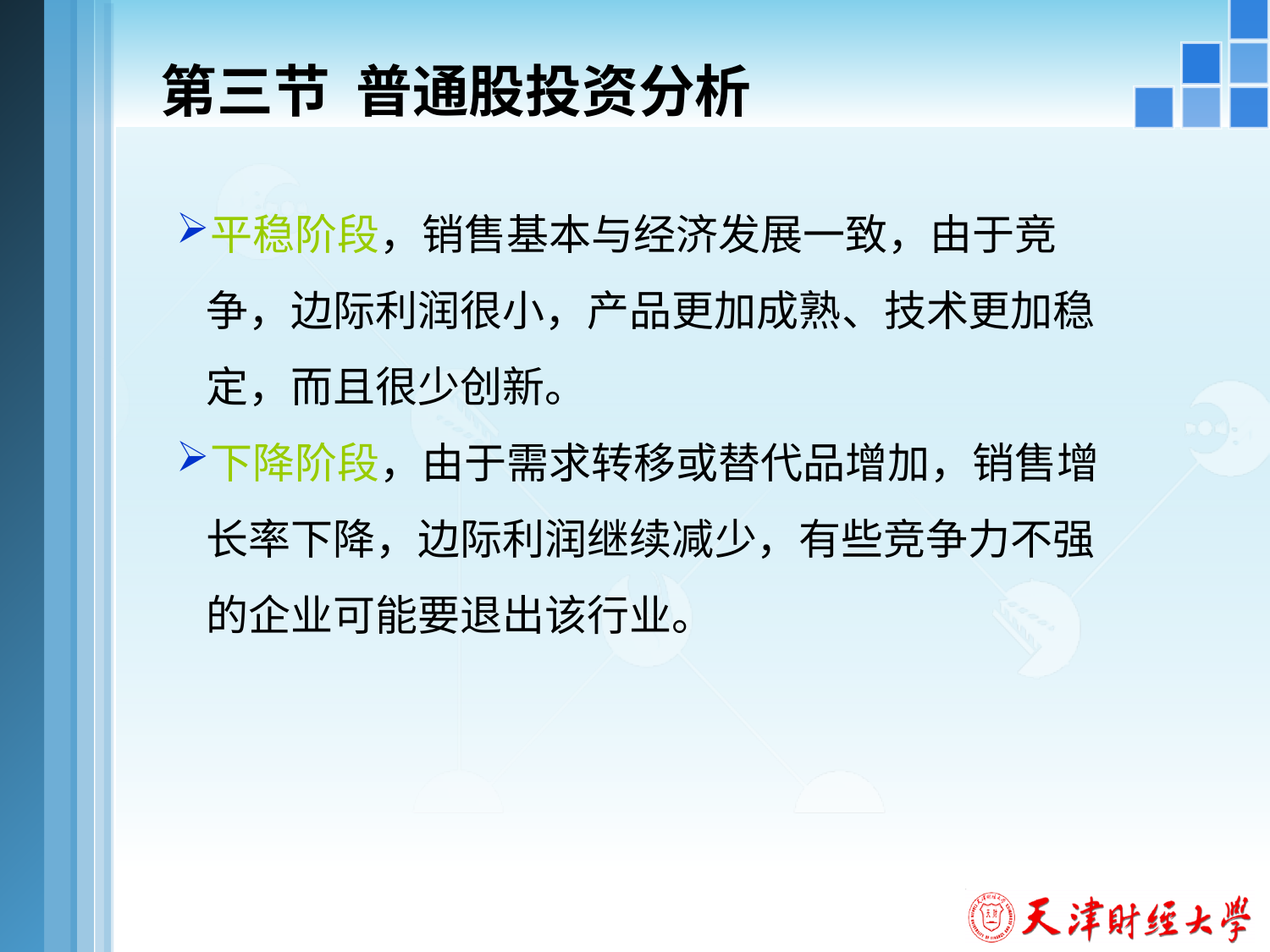

# 第三节  普通股投资分析
平稳阶段，销售基本与经济发展一致，由于竞争，边际利润很小，产品更加成熟、技术更加稳定，而且很少创新。
下降阶段，由于需求转移或替代品增加，销售增长率下降，边际利润继续减少，有些竞争力不强的企业可能要退出该行业。